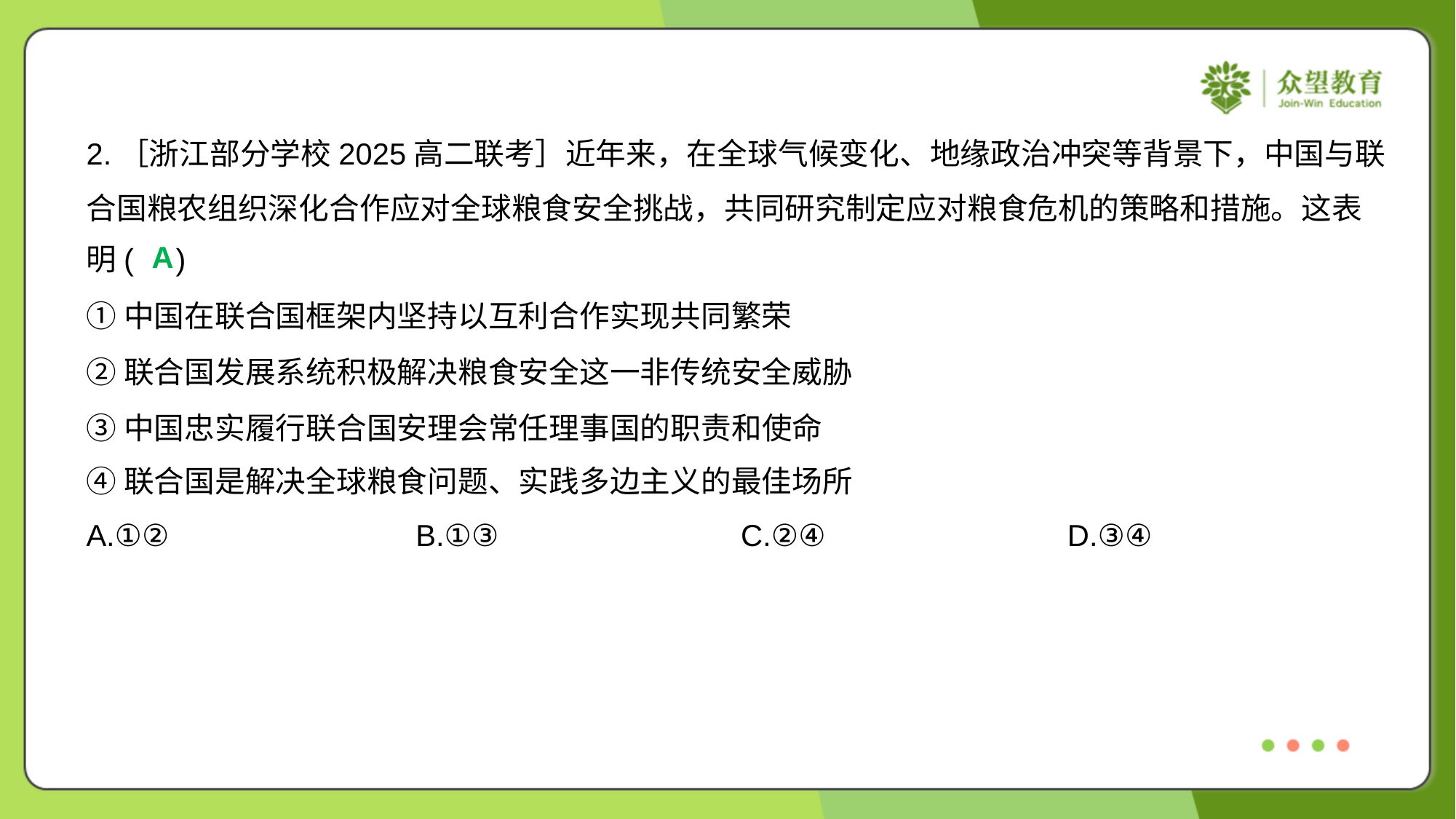

2.［浙江部分学校2025高二联考］近年来，在全球气候变化、地缘政治冲突等背景下，中国与联
合国粮农组织深化合作应对全球粮食安全挑战，共同研究制定应对粮食危机的策略和措施。这表
明(     )
A
①中国在联合国框架内坚持以互利合作实现共同繁荣
②联合国发展系统积极解决粮食安全这一非传统安全威胁
③中国忠实履行联合国安理会常任理事国的职责和使命
④联合国是解决全球粮食问题、实践多边主义的最佳场所
A.①②	B.①③	C.②④	D.③④